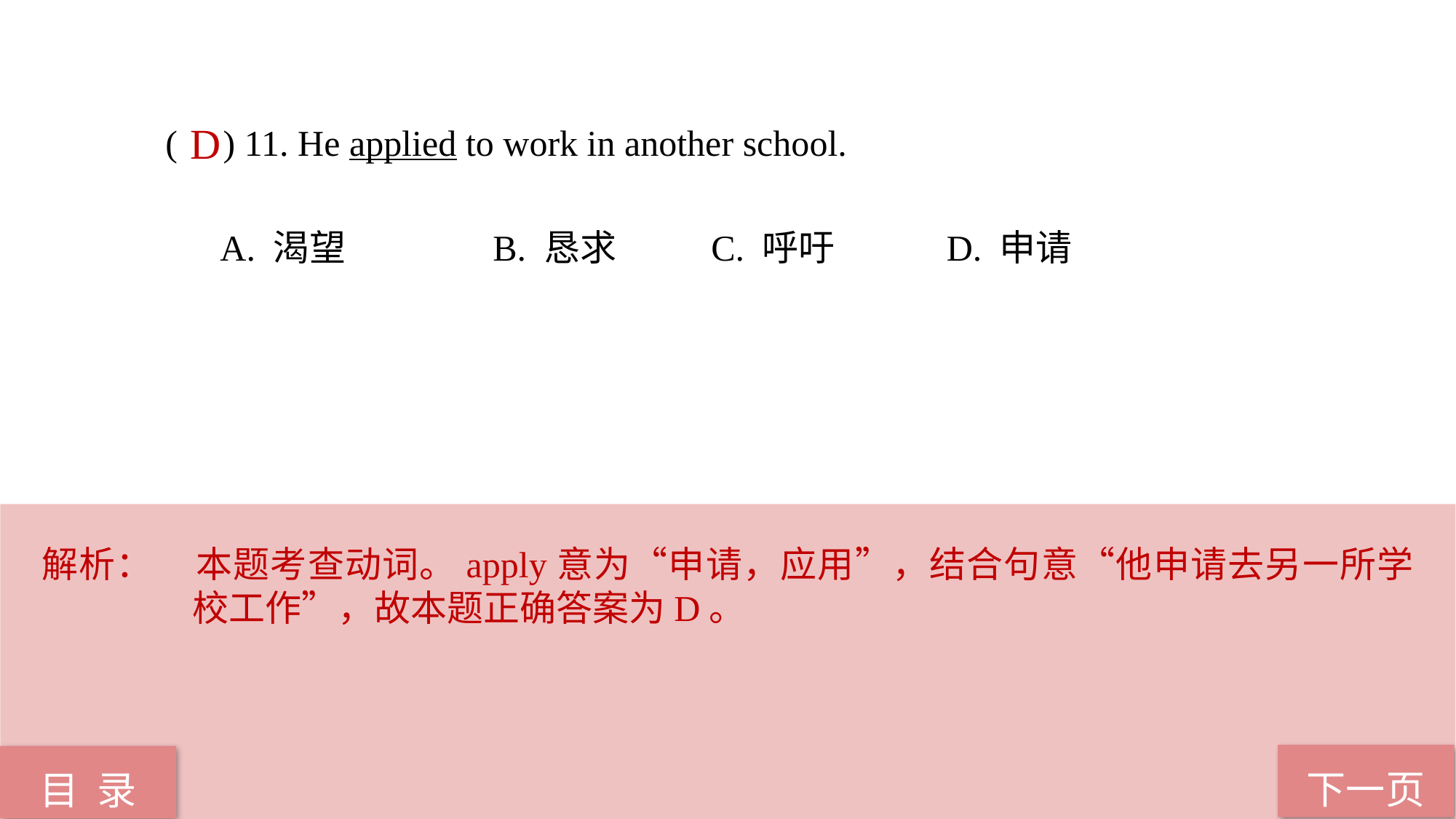

(     ) 11. He applied to work in another school.

A. 渴望 		B. 恳求 	C. 呼吁	 D. 申请
D
解析：	本题考查动词。apply意为“申请，应用”，结合句意“他申请去另一所学校工作”，故本题正确答案为D。